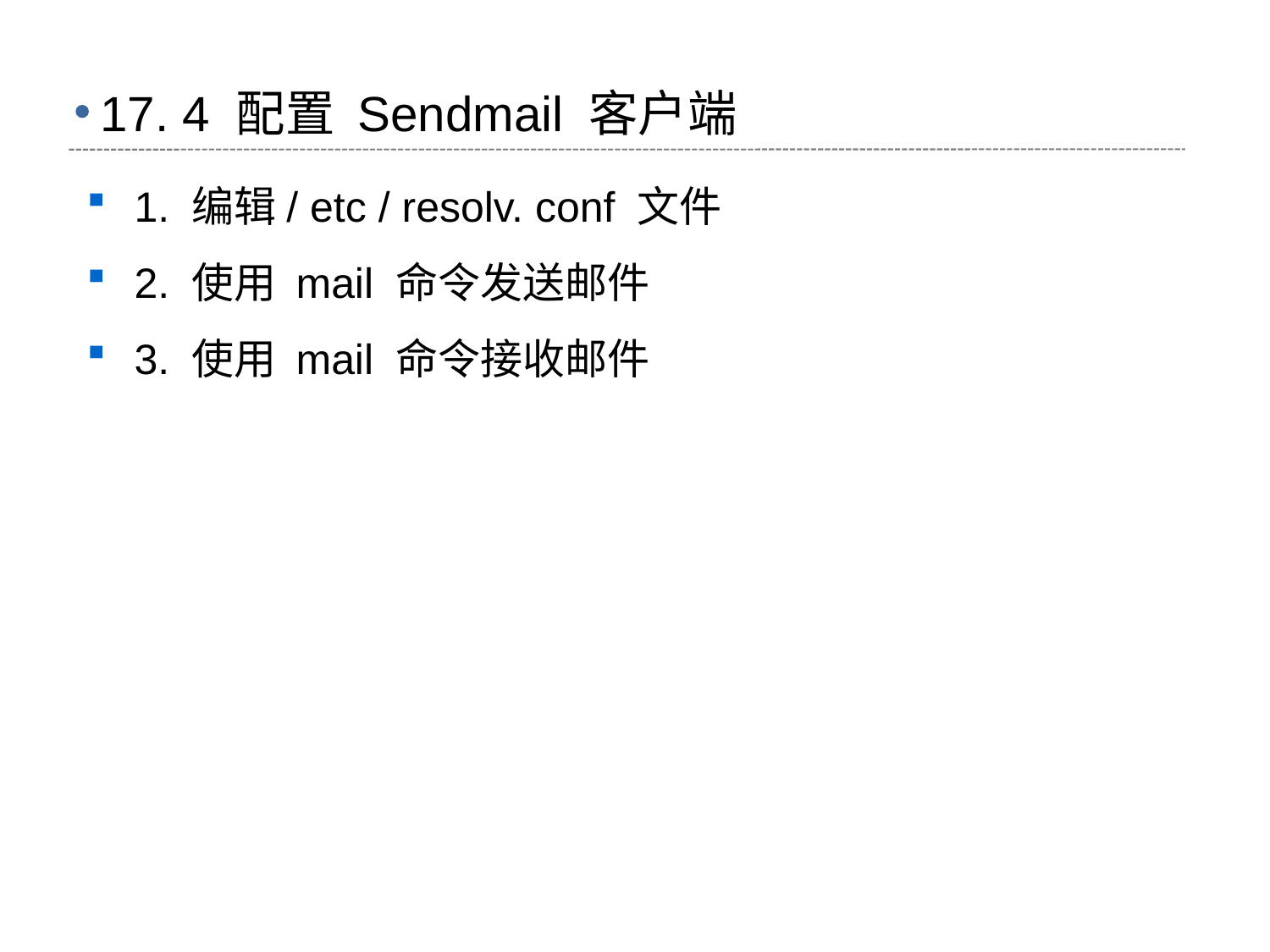

# 17. 4 配置 Sendmail 客户端
1. 编辑/ etc / resolv. conf 文件
2. 使用 mail 命令发送邮件
3. 使用 mail 命令接收邮件